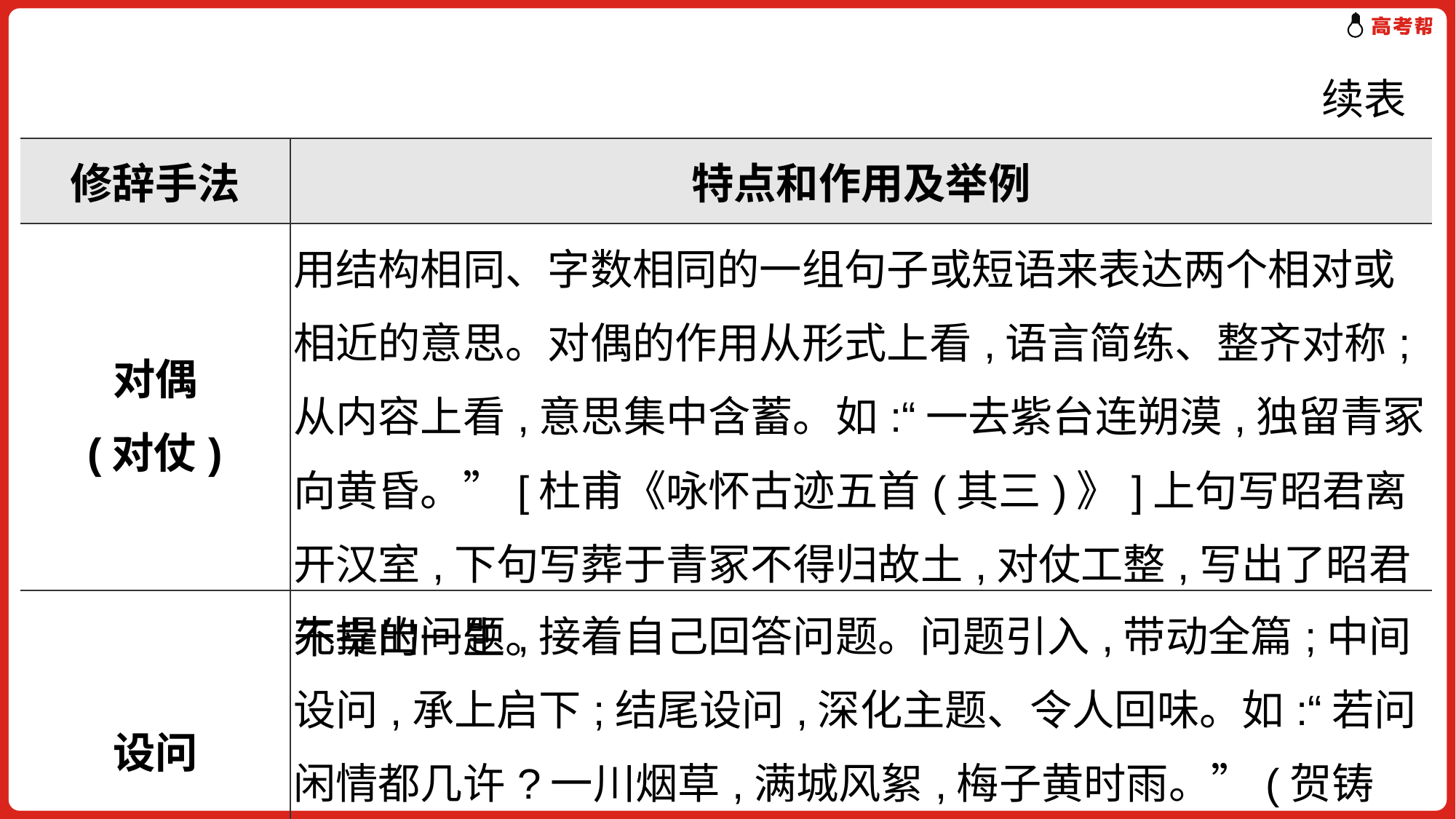

续表
| 修辞手法 | 特点和作用及举例 |
| --- | --- |
| 对偶 (对仗) | 用结构相同、字数相同的一组句子或短语来表达两个相对或相近的意思。对偶的作用从形式上看,语言简练、整齐对称;从内容上看,意思集中含蓄。如:“一去紫台连朔漠,独留青冢向黄昏。”[杜甫《咏怀古迹五首(其三)》]上句写昭君离开汉室,下句写葬于青冢不得归故土,对仗工整,写出了昭君不幸的一生。 |
| 设问 | 先提出问题,接着自己回答问题。问题引入,带动全篇;中间设问,承上启下;结尾设问,深化主题、令人回味。如:“若问闲情都几许?一川烟草,满城风絮,梅子黄时雨。”(贺铸《青玉案》)以设问作结,以实写虚,一问一答,将一腔愁思化为具体可感的形象。 |